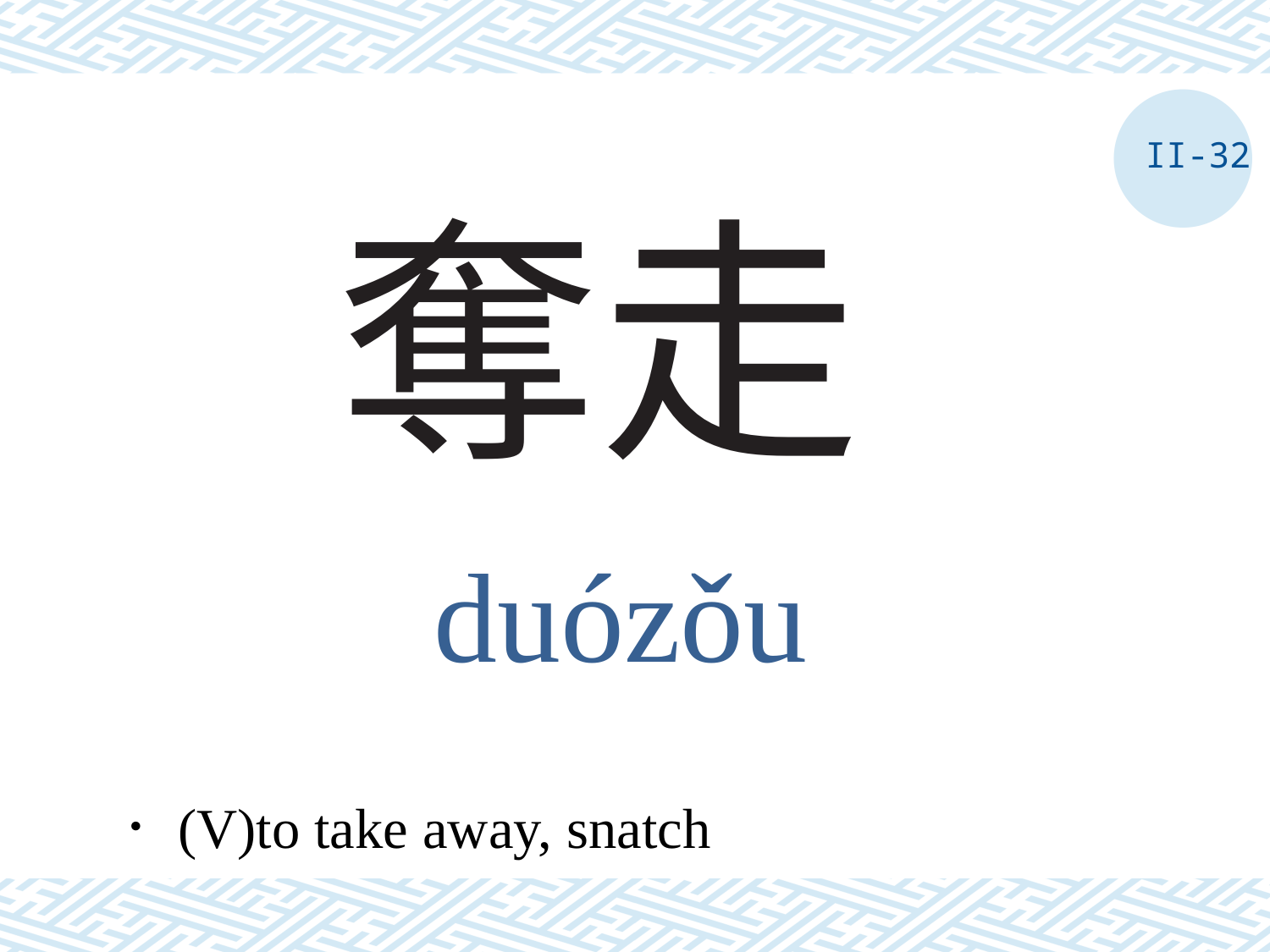

II-32

# 奪走
duózǒu
．(V)to take away, snatch